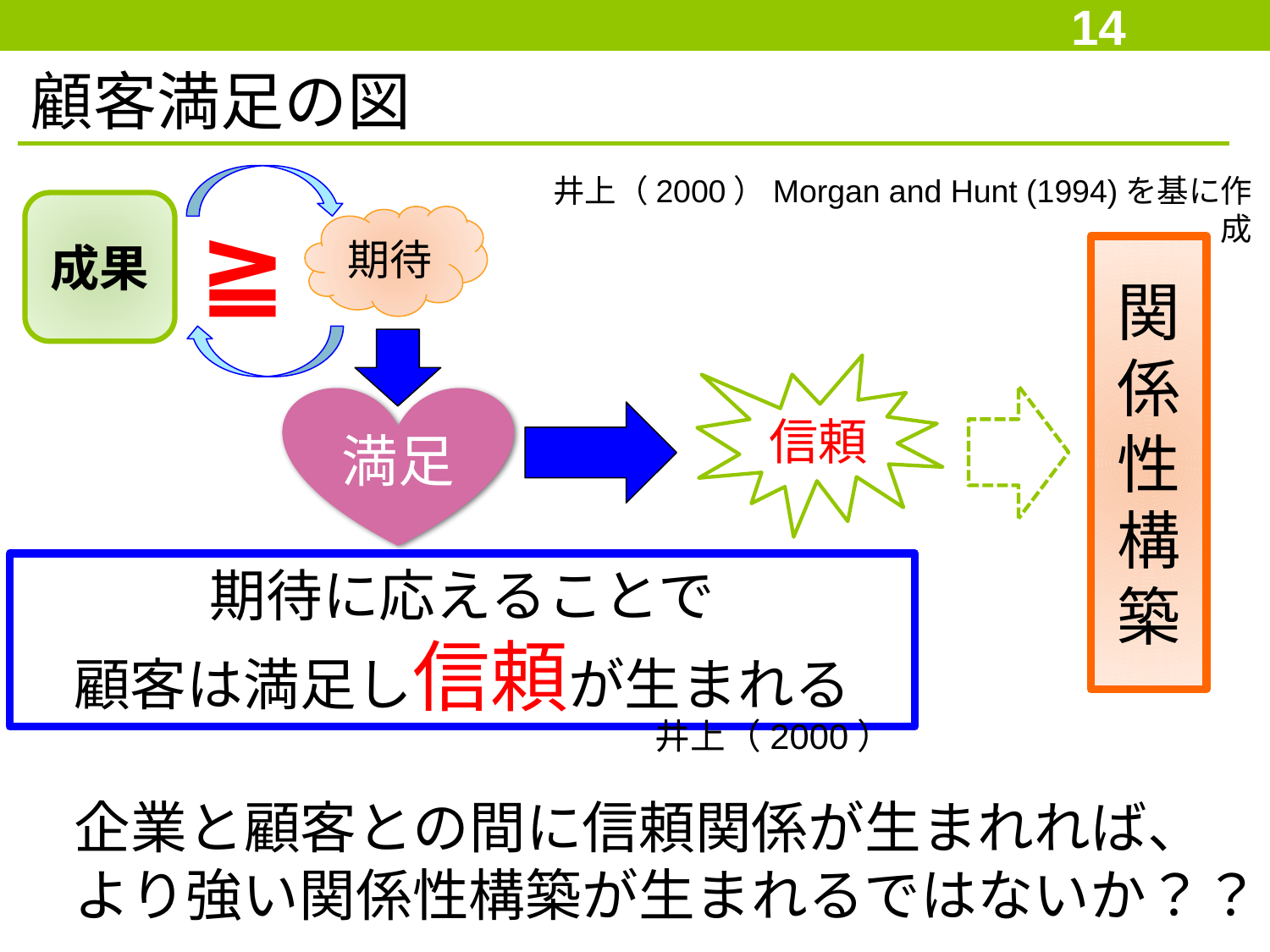

14
顧客満足の図
井上（2000）Morgan and Hunt (1994)を基に作成

成果
≧
期待
関係性構築

信頼

満足

期待に応えることで
顧客は満足し信頼が生まれる
井上（2000）
企業と顧客との間に信頼関係が生まれれば、
より強い関係性構築が生まれるではないか？？